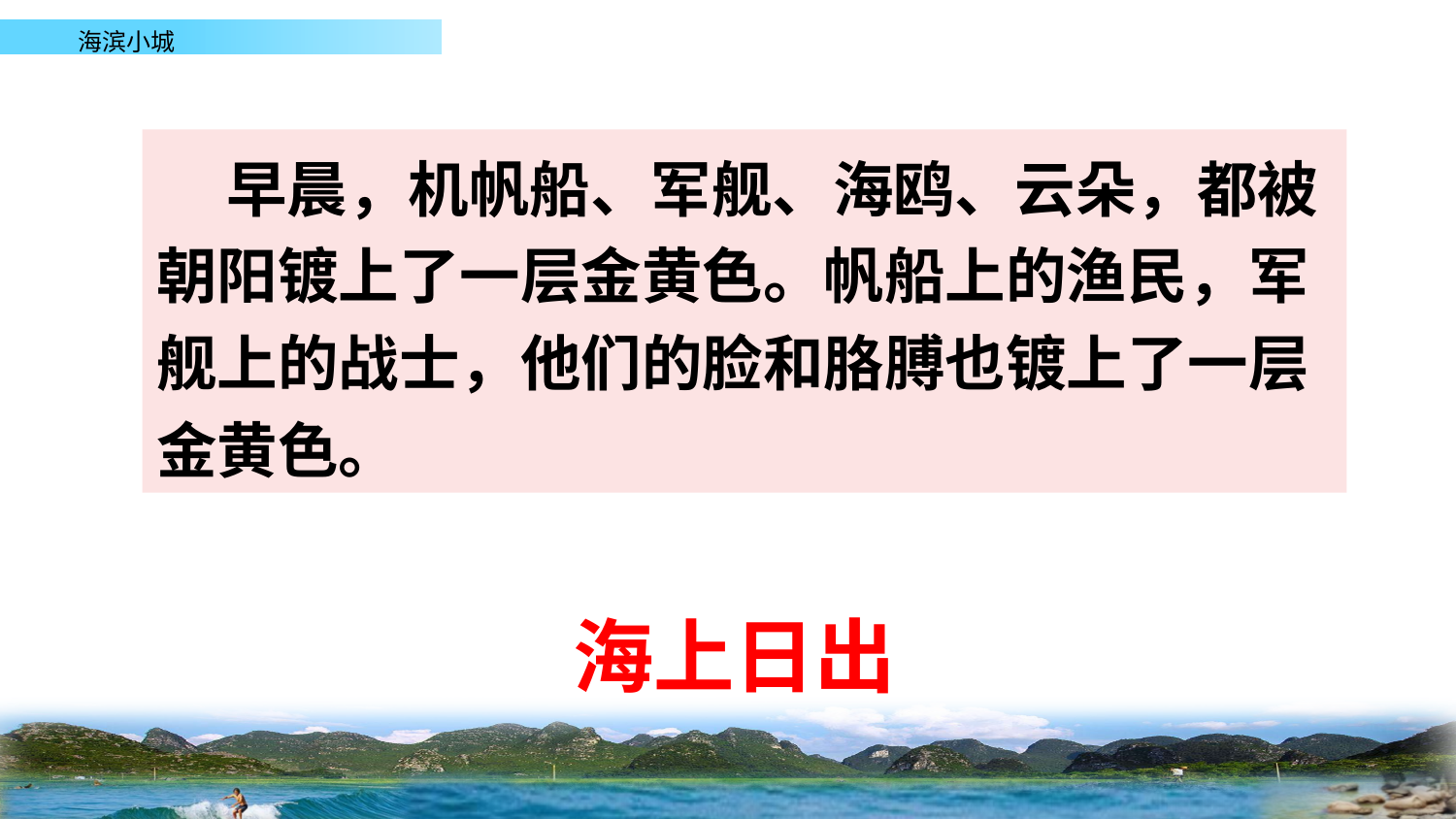

早晨，机帆船、军舰、海鸥、云朵，都被朝阳镀上了一层金黄色。帆船上的渔民，军舰上的战士，他们的脸和胳膊也镀上了一层金黄色。
海上日出